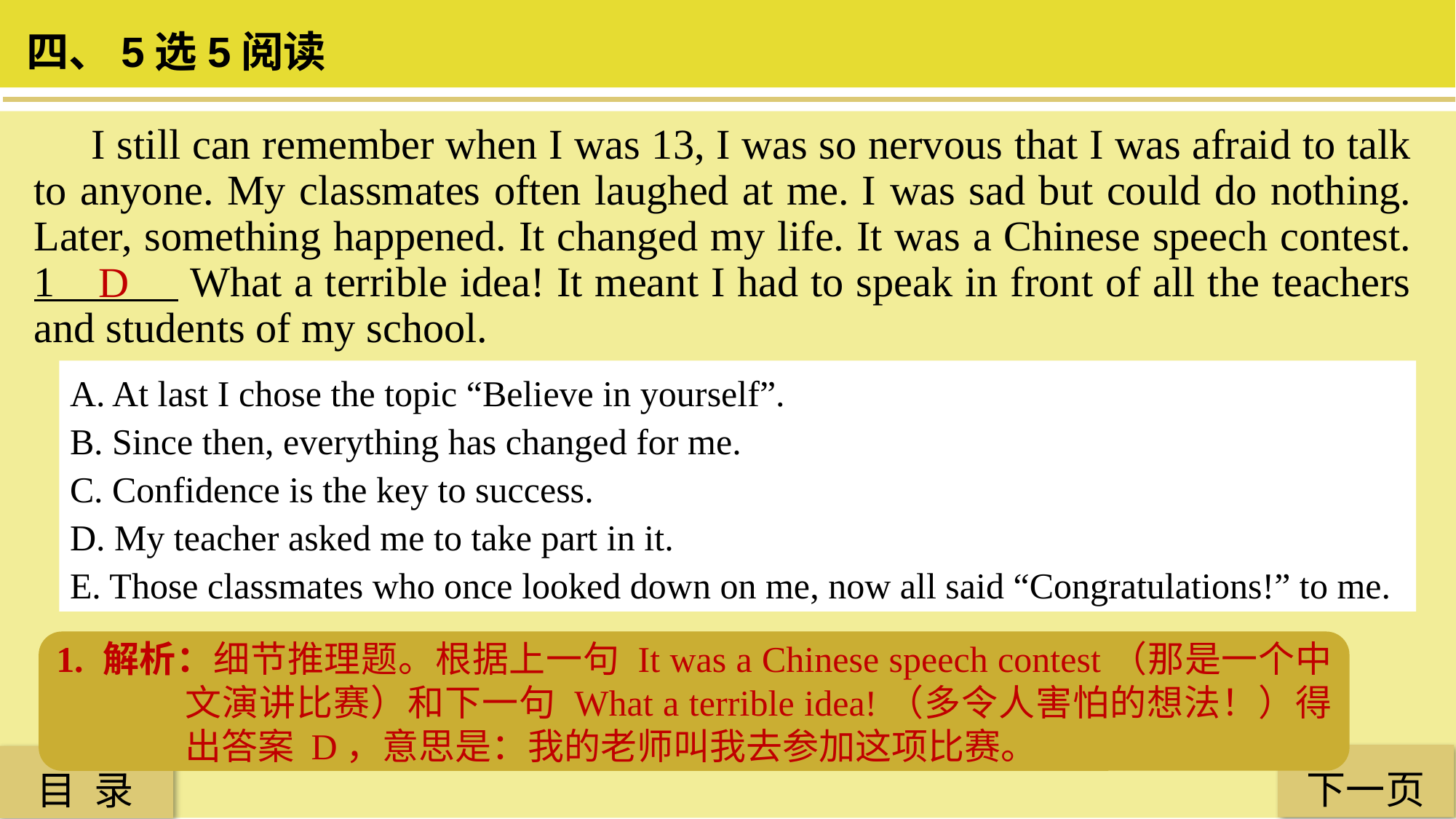

四、5选5阅读
     I still can remember when I was 13, I was so nervous that I was afraid to talk to anyone. My classmates often laughed at me. I was sad but could do nothing. Later, something happened. It changed my life. It was a Chinese speech contest. 1           What a terrible idea! It meant I had to speak in front of all the teachers and students of my school.
D
A. At last I chose the topic “Believe in yourself”.
B. Since then, everything has changed for me.
C. Confidence is the key to success.
D. My teacher asked me to take part in it.
E. Those classmates who once looked down on me, now all said “Congratulations!” to me.
1. 解析：细节推理题。根据上一句 It was a Chinese speech contest（那是一个中文演讲比赛）和下一句 What a terrible idea!（多令人害怕的想法！）得出答案 D，意思是：我的老师叫我去参加这项比赛。